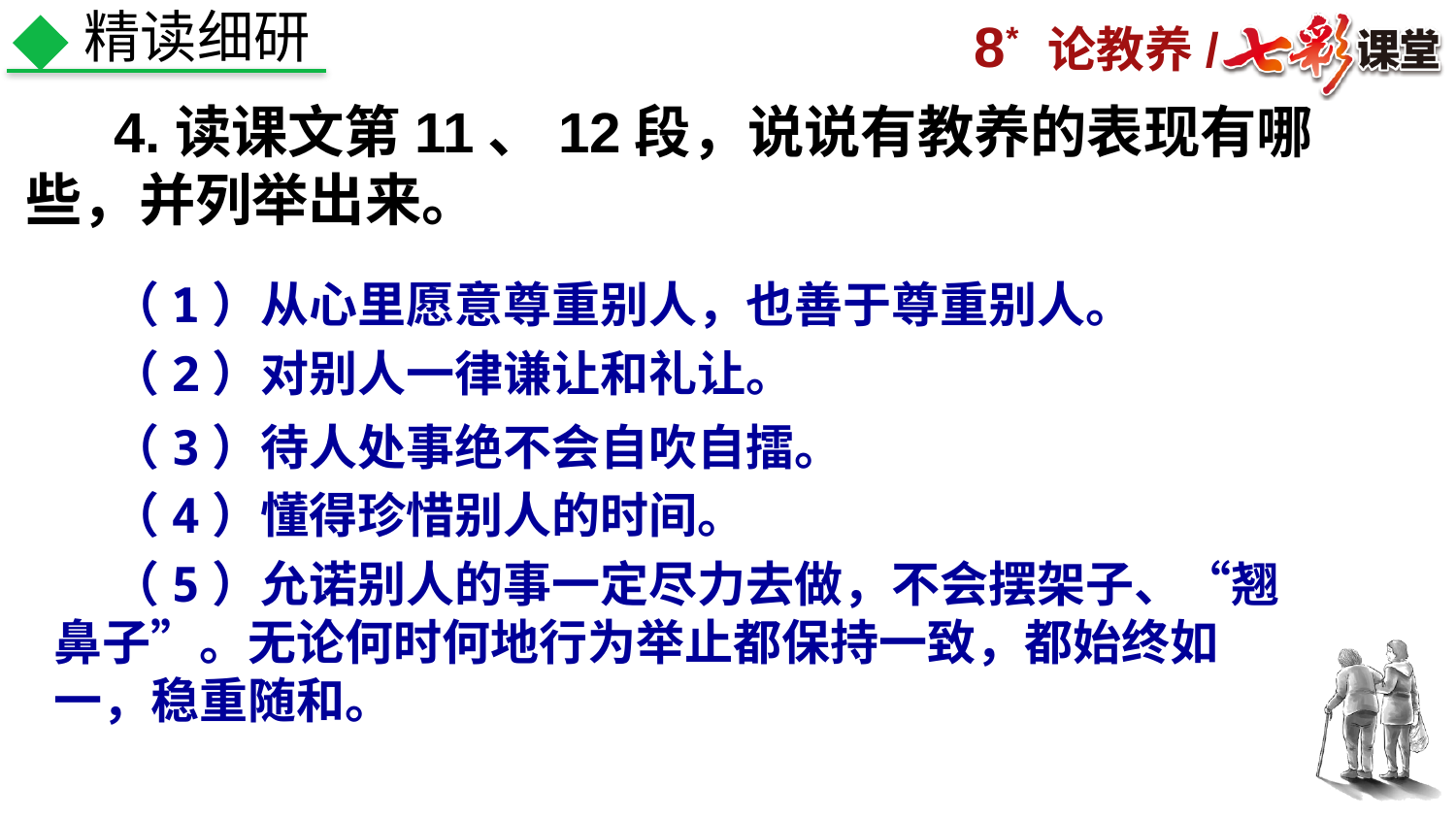

精读细研

  4.读课文第11、12段，说说有教养的表现有哪些，并列举出来。
（1）从心里愿意尊重别人，也善于尊重别人。
（2）对别人一律谦让和礼让。
（3）待人处事绝不会自吹自擂。
（4）懂得珍惜别人的时间。
（5）允诺别人的事一定尽力去做，不会摆架子、“翘鼻子”。无论何时何地行为举止都保持一致，都始终如一，稳重随和。